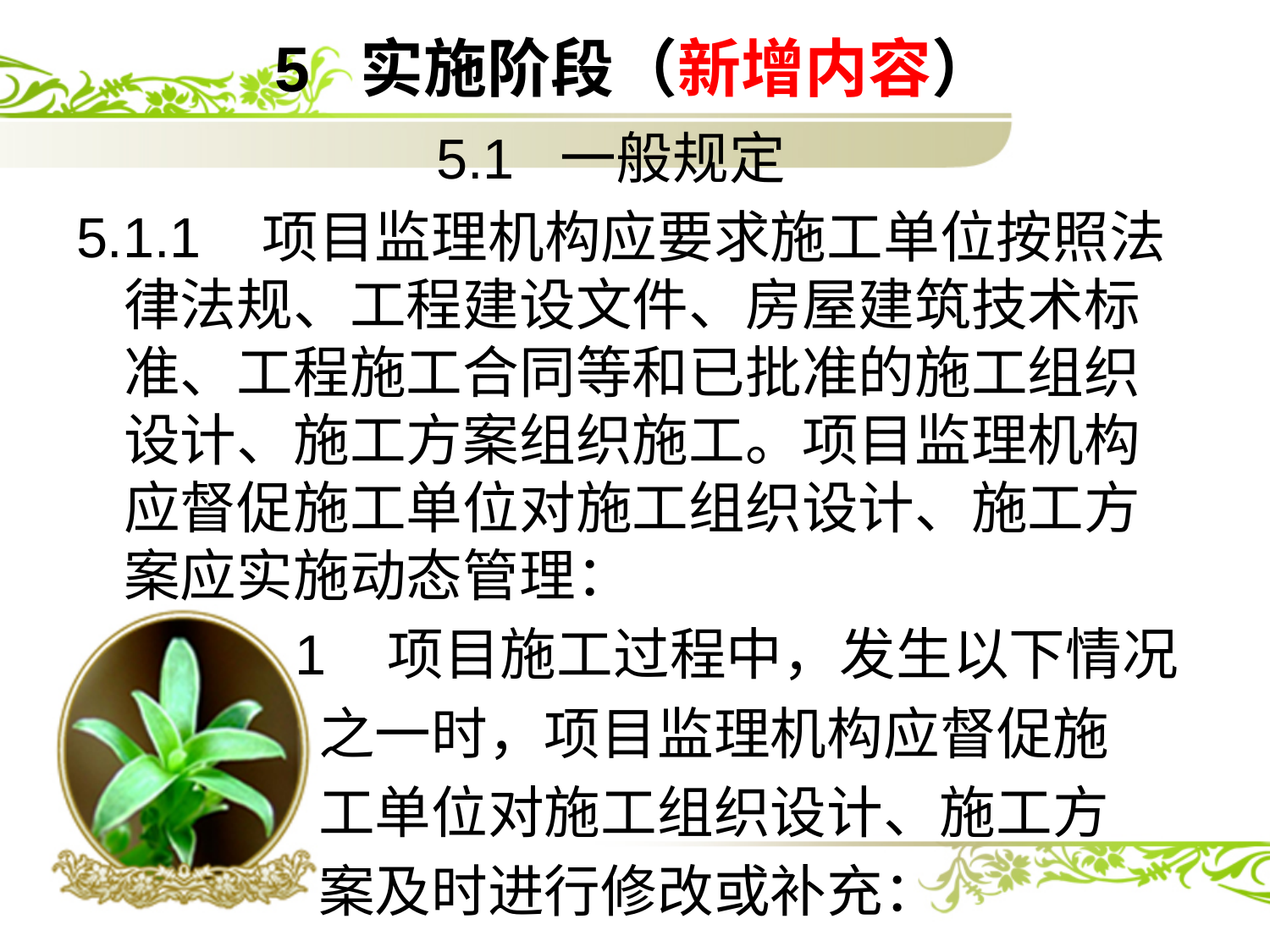

# 5  实施阶段（新增内容）
                       5.1  一般规定
5.1.1   项目监理机构应要求施工单位按照法律法规、工程建设文件、房屋建筑技术标准、工程施工合同等和已批准的施工组织设计、施工方案组织施工。项目监理机构应督促施工单位对施工组织设计、施工方案应实施动态管理：
              1   项目施工过程中，发生以下情况
                  之一时，项目监理机构应督促施
                  工单位对施工组织设计、施工方
                  案及时进行修改或补充：